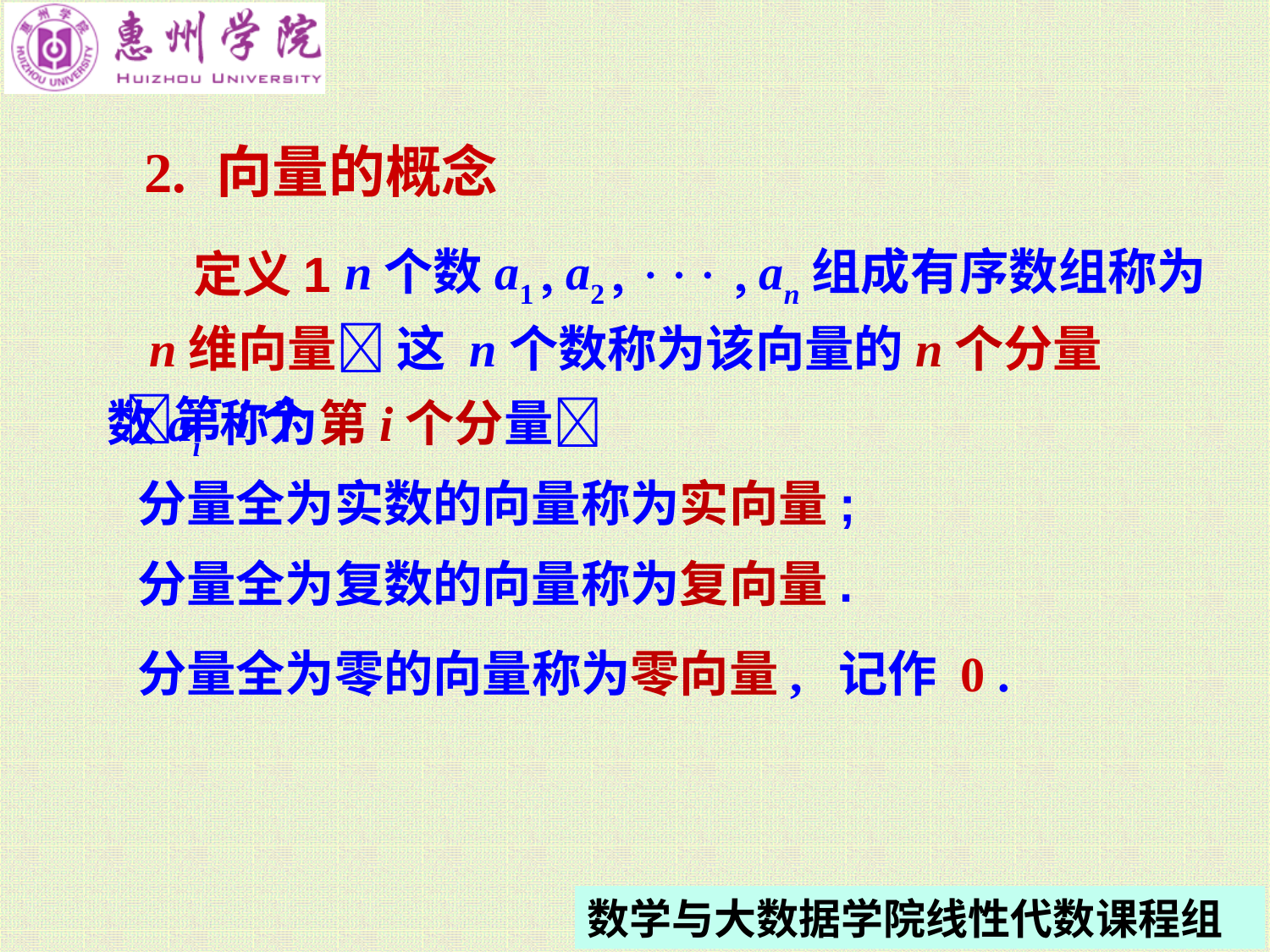

2. 向量的概念
n个数a1 , a2 , ⋅⋅⋅ , an组成有序数组称为
定义1
  n维向量, 这 n个数称为该向量的n个分量,第i个
数ai 称为第i个分量.
分量全为实数的向量称为实向量;
分量全为复数的向量称为复向量.
分量全为零的向量称为零向量,  记作 0 .